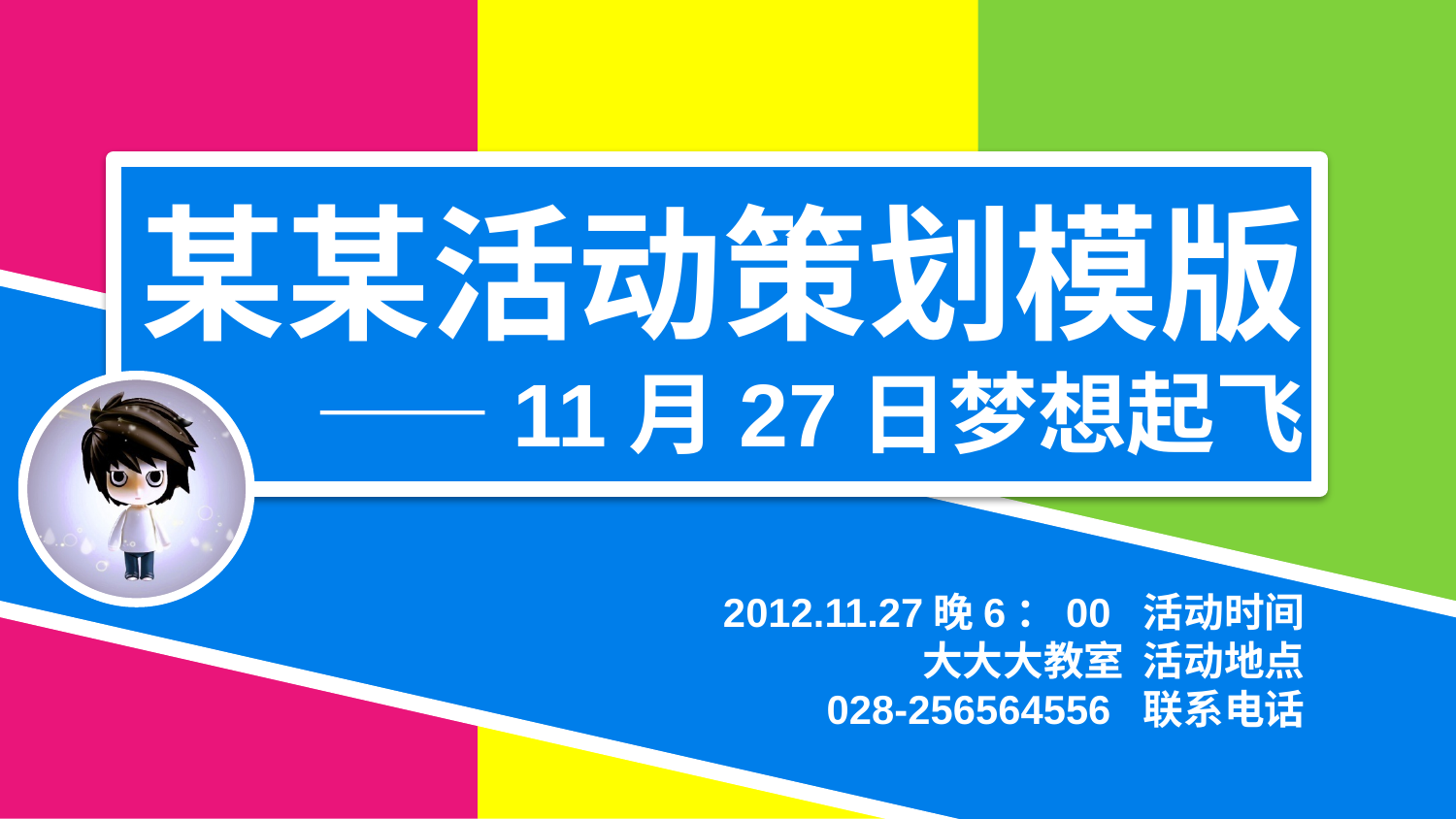

# 某某活动策划模版 ——11月27日梦想起飞

2012.11.27晚6：00  活动时间
大大大教室  活动地点
028-256564556  联系电话